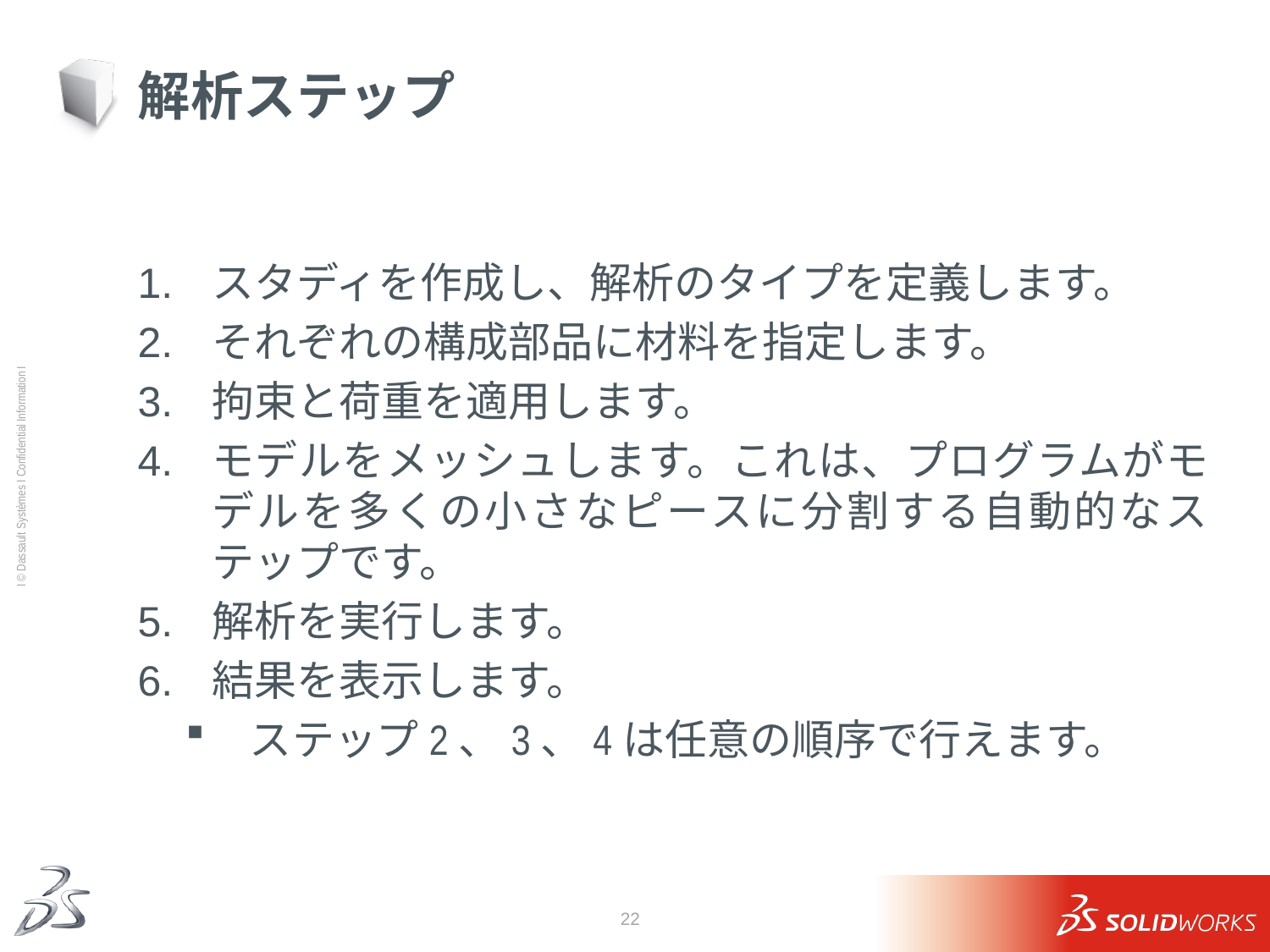

# 解析ステップ
スタディを作成し、解析のタイプを定義します。
それぞれの構成部品に材料を指定します。
拘束と荷重を適用します。
モデルをメッシュします。これは、プログラムがモデルを多くの小さなピースに分割する自動的なステップです。
解析を実行します。
結果を表示します。
ステップ2、3、4は任意の順序で行えます。